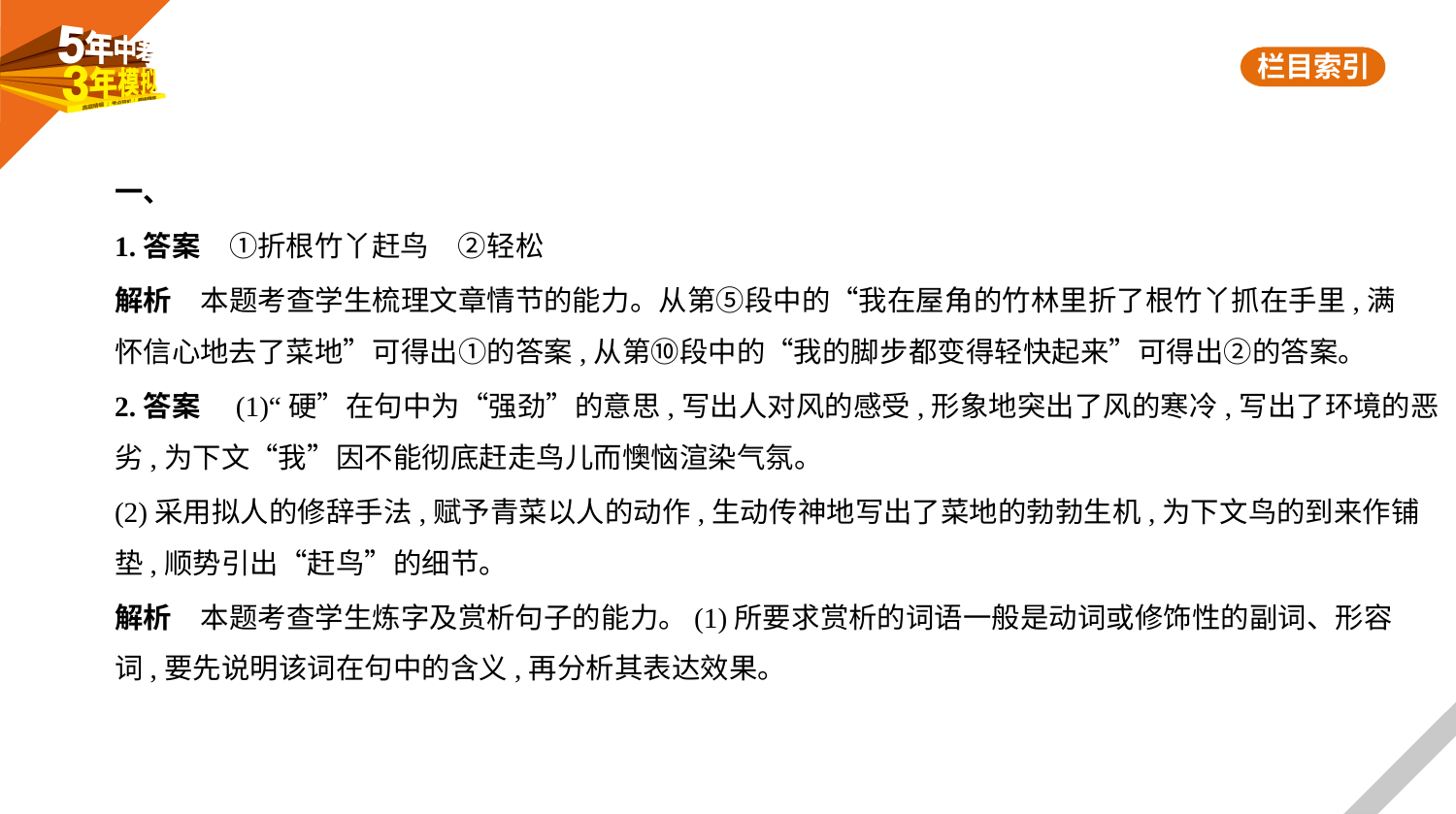

一、
1.答案　①折根竹丫赶鸟　②轻松
解析　本题考查学生梳理文章情节的能力。从第⑤段中的“我在屋角的竹林里折了根竹丫抓在手里,满
怀信心地去了菜地”可得出①的答案,从第⑩段中的“我的脚步都变得轻快起来”可得出②的答案。
2.答案　(1)“硬”在句中为“强劲”的意思,写出人对风的感受,形象地突出了风的寒冷,写出了环境的恶
劣,为下文“我”因不能彻底赶走鸟儿而懊恼渲染气氛。
(2)采用拟人的修辞手法,赋予青菜以人的动作,生动传神地写出了菜地的勃勃生机,为下文鸟的到来作铺
垫,顺势引出“赶鸟”的细节。
解析　本题考查学生炼字及赏析句子的能力。(1)所要求赏析的词语一般是动词或修饰性的副词、形容
词,要先说明该词在句中的含义,再分析其表达效果。